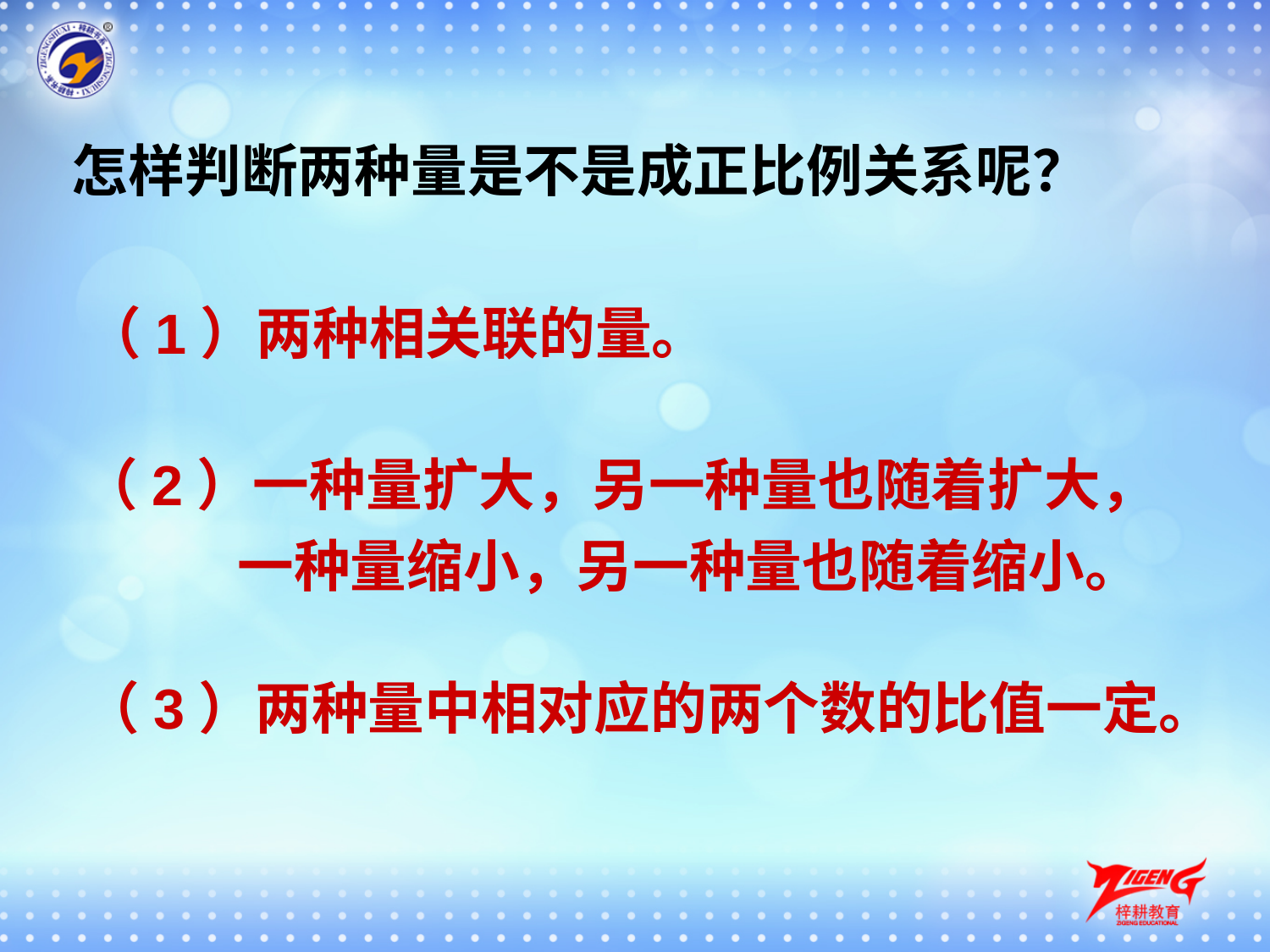

怎样判断两种量是不是成正比例关系呢？
（1）两种相关联的量。
（2）一种量扩大，另一种量也随着扩大，
           一种量缩小，另一种量也随着缩小。
（3）两种量中相对应的两个数的比值一定。